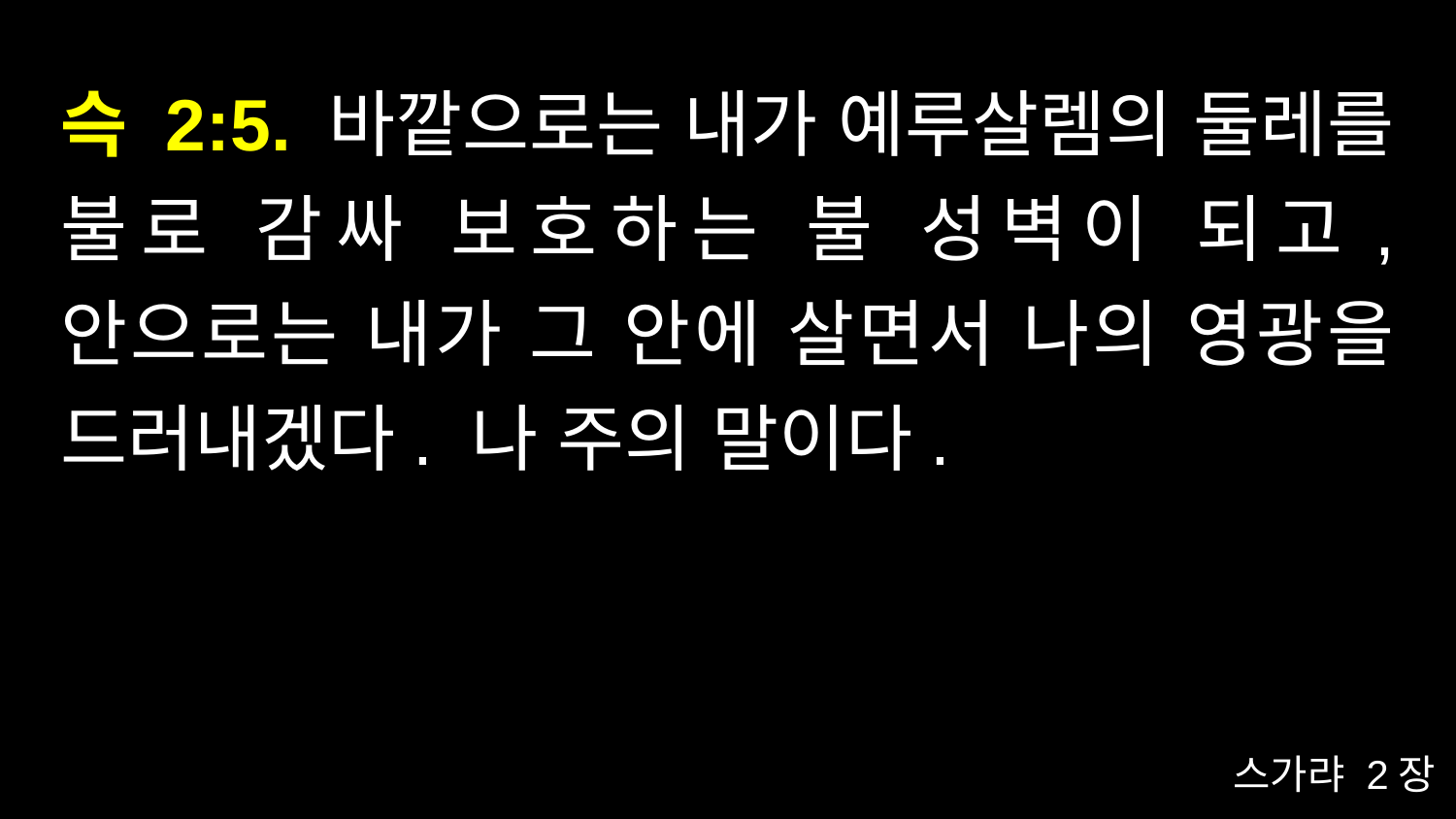

# 슥 2:5. 바깥으로는 내가 예루살렘의 둘레를 불로 감싸 보호하는 불 성벽이 되고, 안으로는 내가 그 안에 살면서 나의 영광을 드러내겠다. 나 주의 말이다.
스가랴 2장